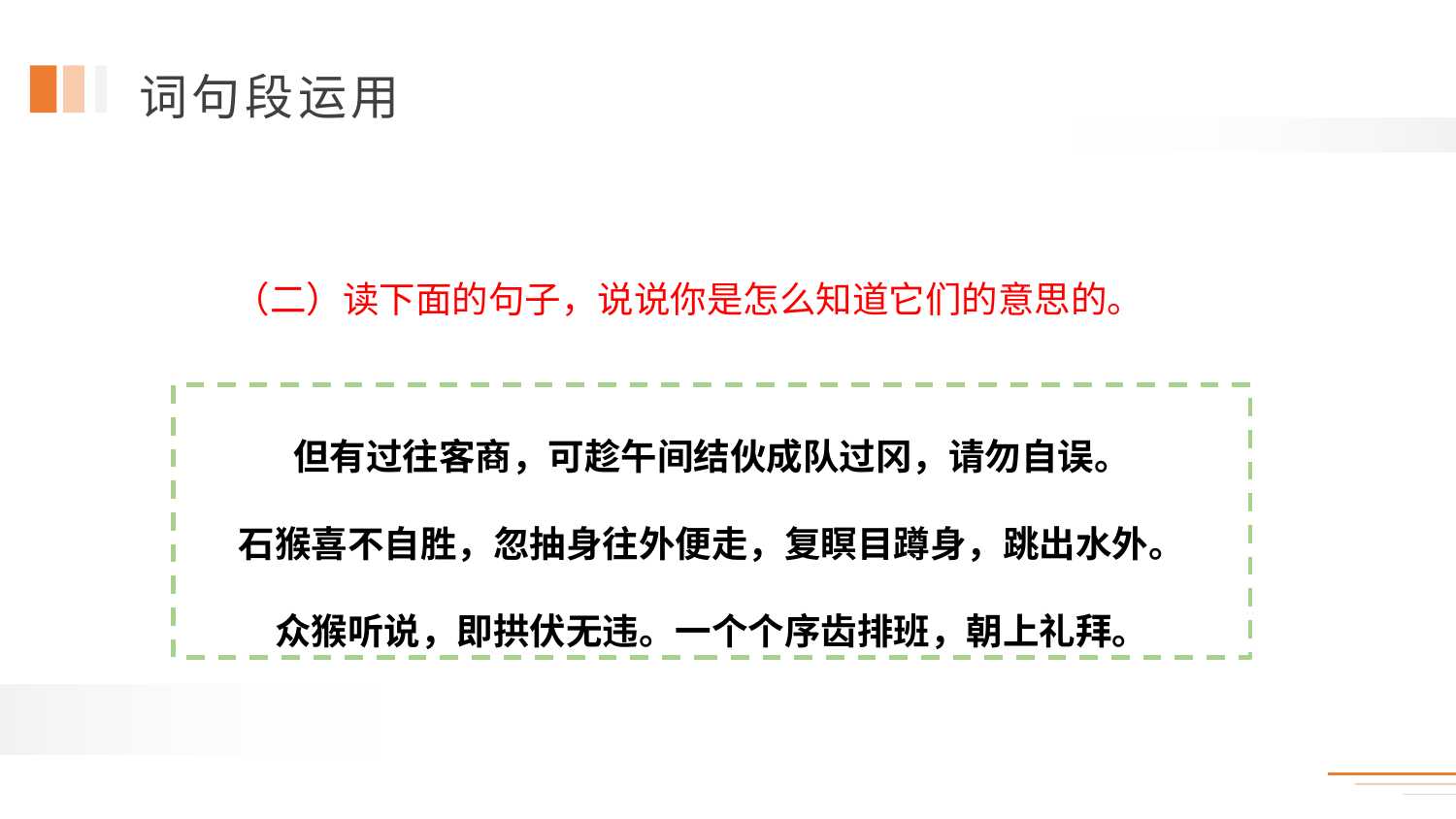

（二）读下面的句子，说说你是怎么知道它们的意思的。
但有过往客商，可趁午间结伙成队过冈，请勿自误。
石猴喜不自胜，忽抽身往外便走，复瞑目蹲身，跳出水外。
众猴听说，即拱伏无违。一个个序齿排班，朝上礼拜。